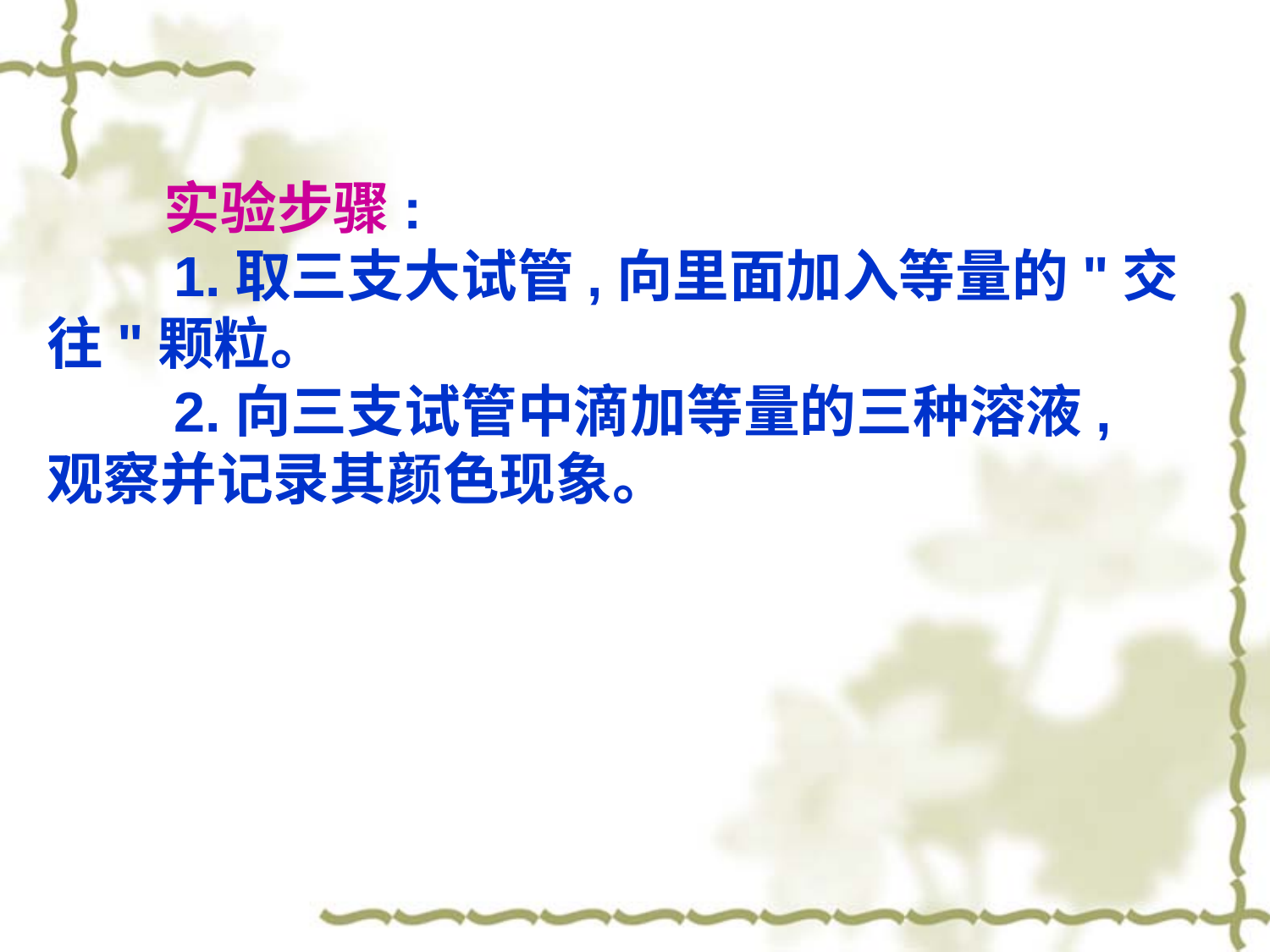

实验步骤:
	1.取三支大试管,向里面加入等量的"交往"颗粒。
	2.向三支试管中滴加等量的三种溶液, 观察并记录其颜色现象。

143